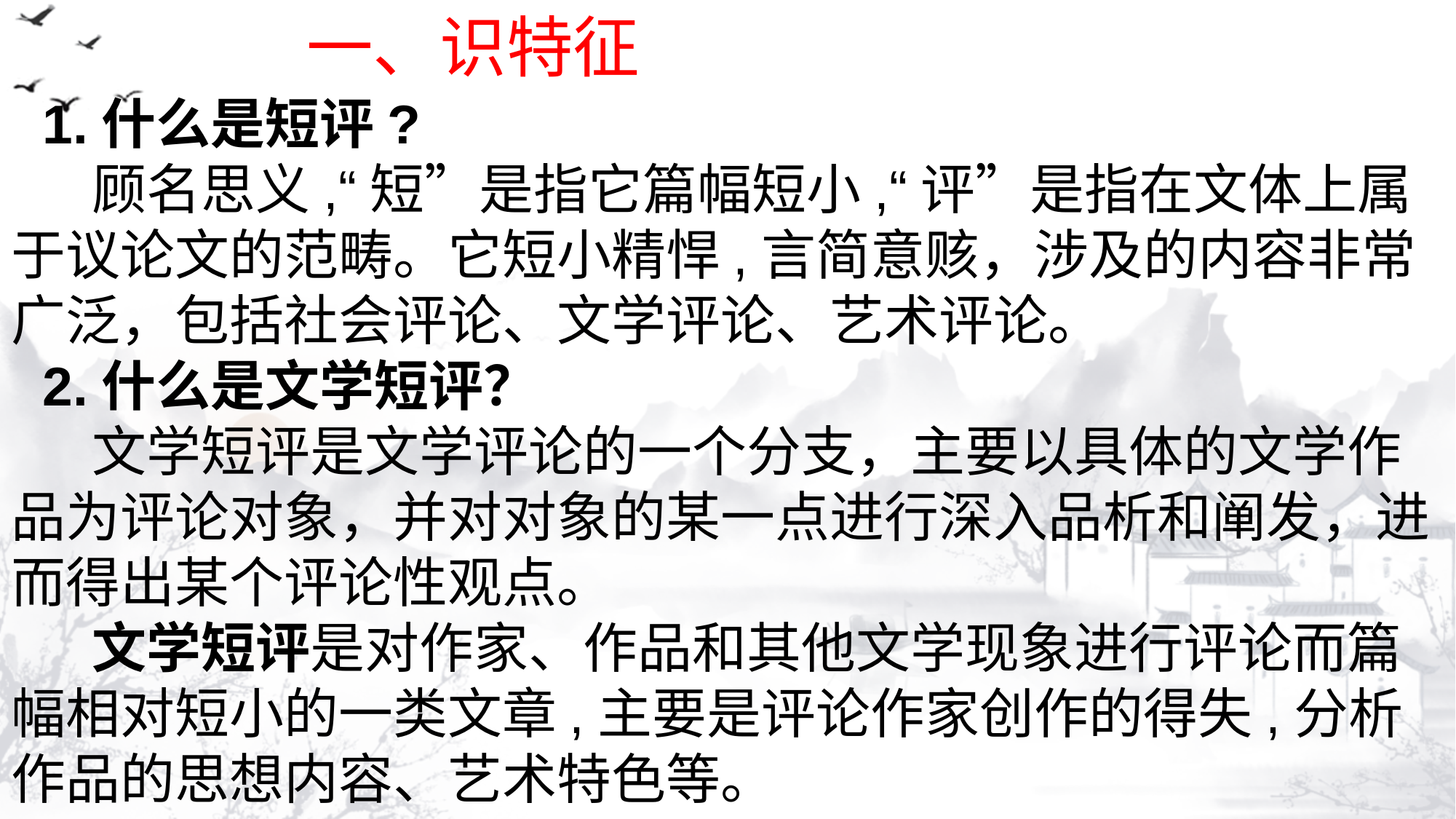

一、识特征
1.什么是短评?
   顾名思义,“短”是指它篇幅短小,“评”是指在文体上属于议论文的范畴。它短小精悍,言简意赅，涉及的内容非常广泛，包括社会评论、文学评论、艺术评论。
2.什么是文学短评？
   文学短评是文学评论的一个分支，主要以具体的文学作品为评论对象，并对对象的某一点进行深入品析和阐发，进而得出某个评论性观点。
   文学短评是对作家、作品和其他文学现象进行评论而篇幅相对短小的一类文章,主要是评论作家创作的得失,分析作品的思想内容、艺术特色等。